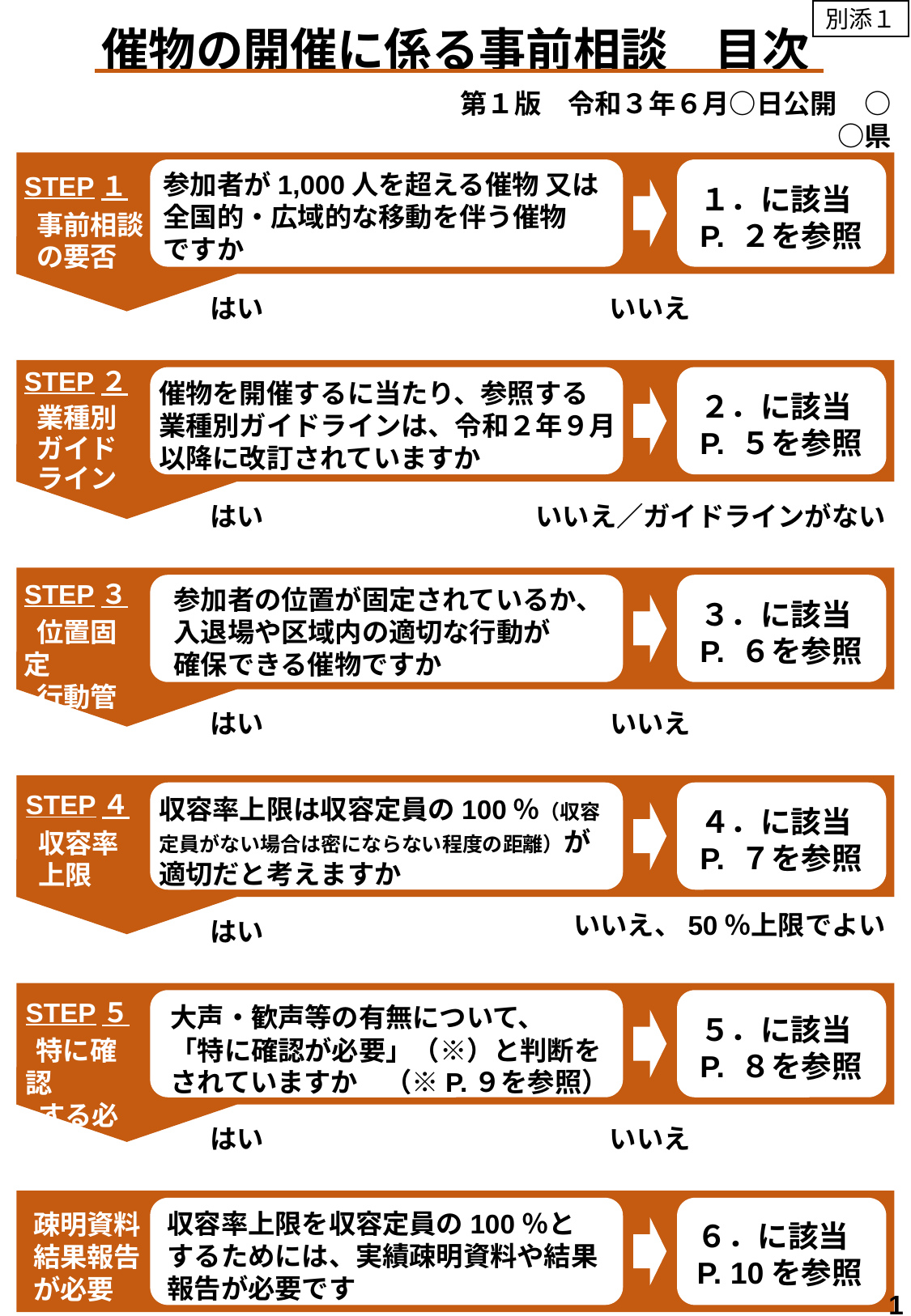

別添１
催物の開催に係る事前相談　目次
第１版　令和３年６月○日公開　○○県

参加者が1,000人を超える催物 又は
全国的・広域的な移動を伴う催物　ですか
STEP１

 事前相談
 の要否

１．に該当
P. ２を参照

はい
いいえ
STEP２

 業種別
 ガイド
 ライン

催物を開催するに当たり、参照する
業種別ガイドラインは、令和２年９月以降に改訂されていますか

２．に該当
P. ５を参照

はい
いいえ／ガイドラインがない

STEP３

 位置固定
 行動管理

参加者の位置が固定されているか、
入退場や区域内の適切な行動が
確保できる催物ですか

３．に該当
P. ６を参照

はい
いいえ

STEP４

 収容率
 上限

収容率上限は収容定員の100％（収容定員がない場合は密にならない程度の距離）が適切だと考えますか

４．に該当
P. ７を参照

はい
いいえ、50％上限でよい

STEP５

 特に確認
 する必要

大声・歓声等の有無について、
「特に確認が必要」（※）と判断を
されていますか　（※P.９を参照）
５．に該当
P. ８を参照

はい
いいえ

収容率上限を収容定員の100％と
するためには、実績疎明資料や結果報告が必要です
 疎明資料
 結果報告
 が必要
６．に該当
P. 10を参照

1